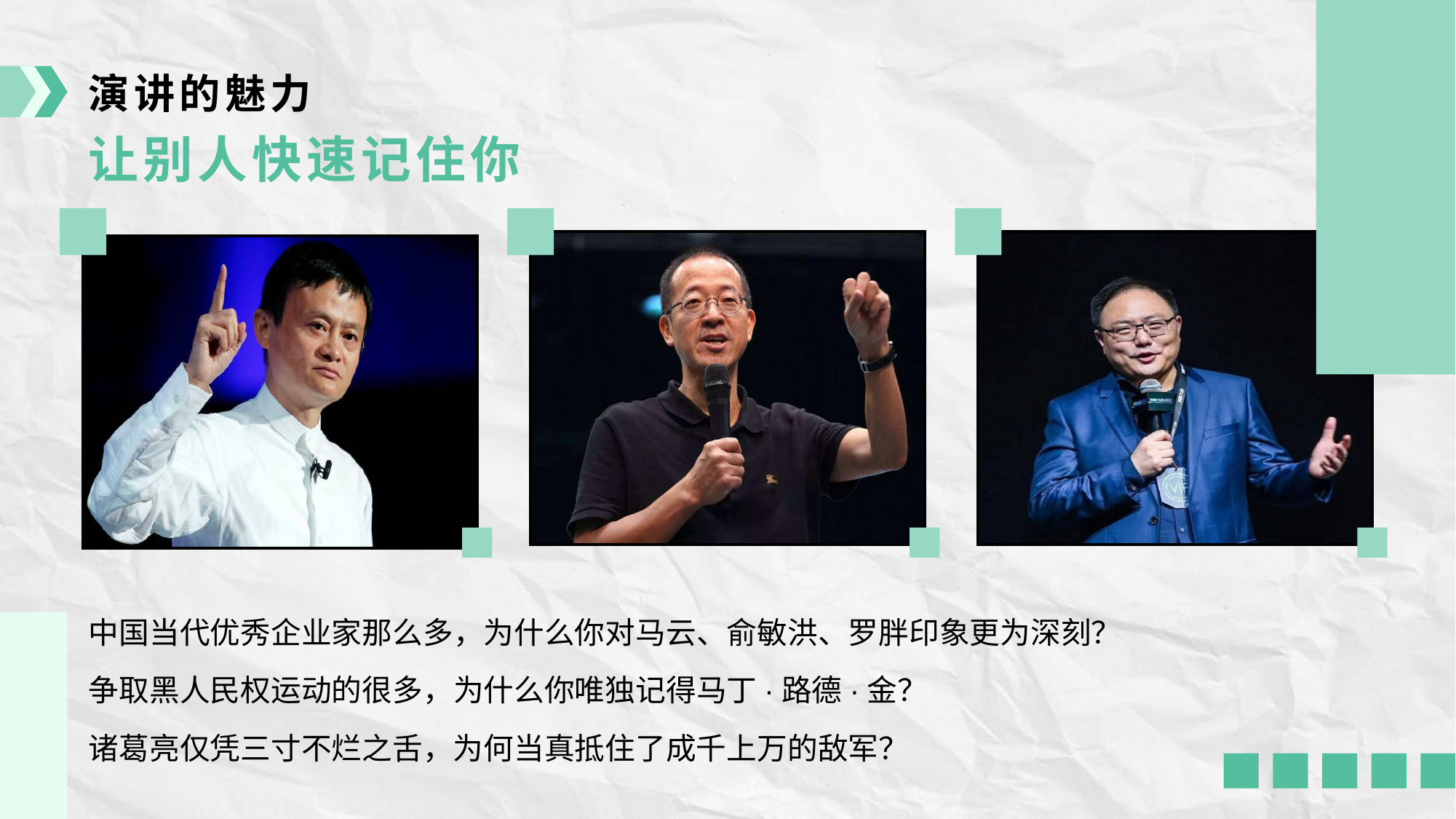

演讲的魅力

让别人快速记住你

中国当代优秀企业家那么多，为什么你对马云、俞敏洪、罗胖印象更为深刻？

争取黑人民权运动的很多，为什么你唯独记得马丁·路德·金？
诸葛亮仅凭三寸不烂之舌，为何当真抵住了成千上万的敌军？